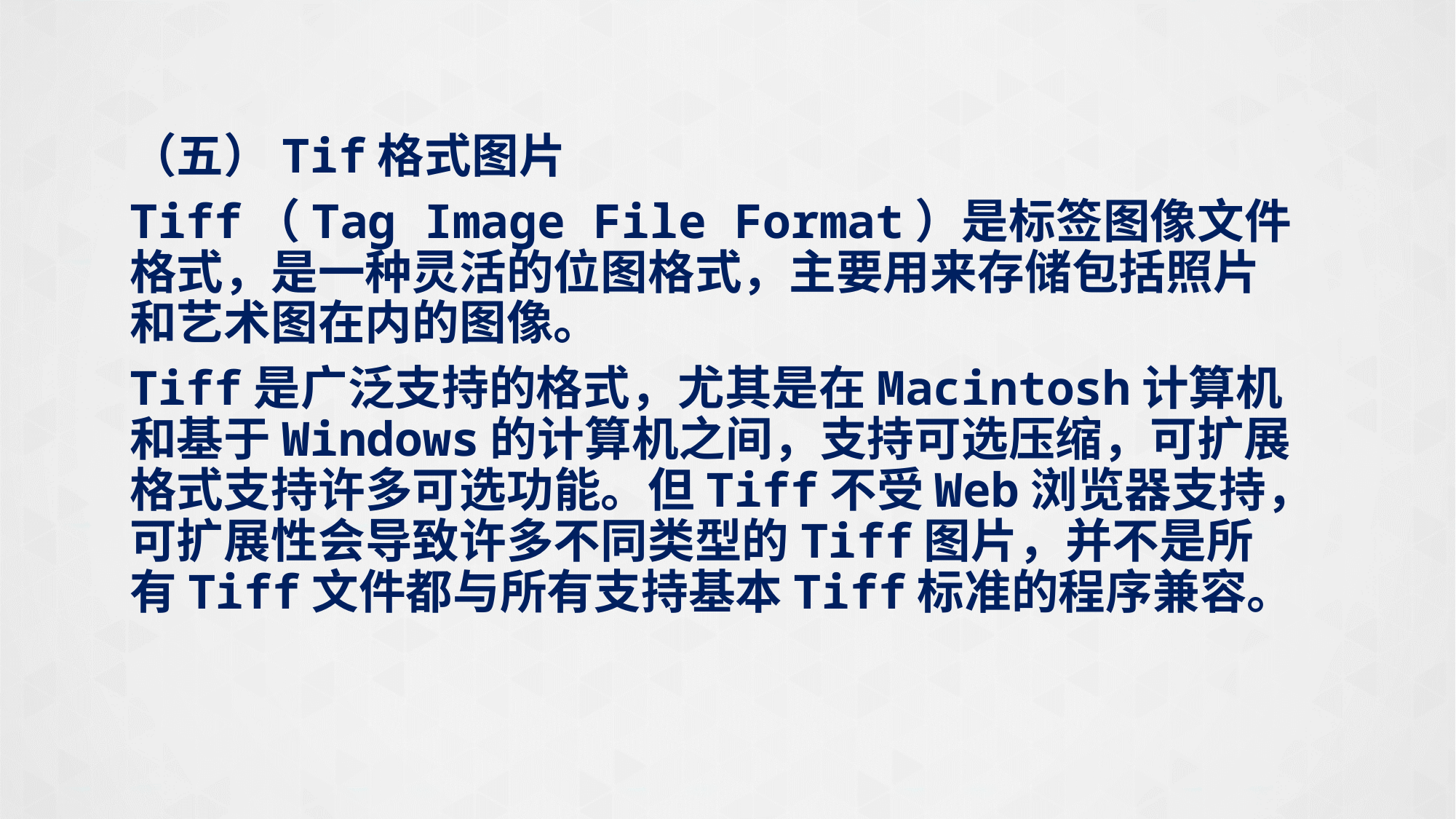

（五）Tif格式图片
Tiff（Tag Image File Format）是标签图像文件格式，是一种灵活的位图格式，主要用来存储包括照片和艺术图在内的图像。
Tiff是广泛支持的格式，尤其是在Macintosh计算机和基于Windows的计算机之间，支持可选压缩，可扩展格式支持许多可选功能。但Tiff不受Web浏览器支持，可扩展性会导致许多不同类型的Tiff图片，并不是所有Tiff文件都与所有支持基本Tiff标准的程序兼容。